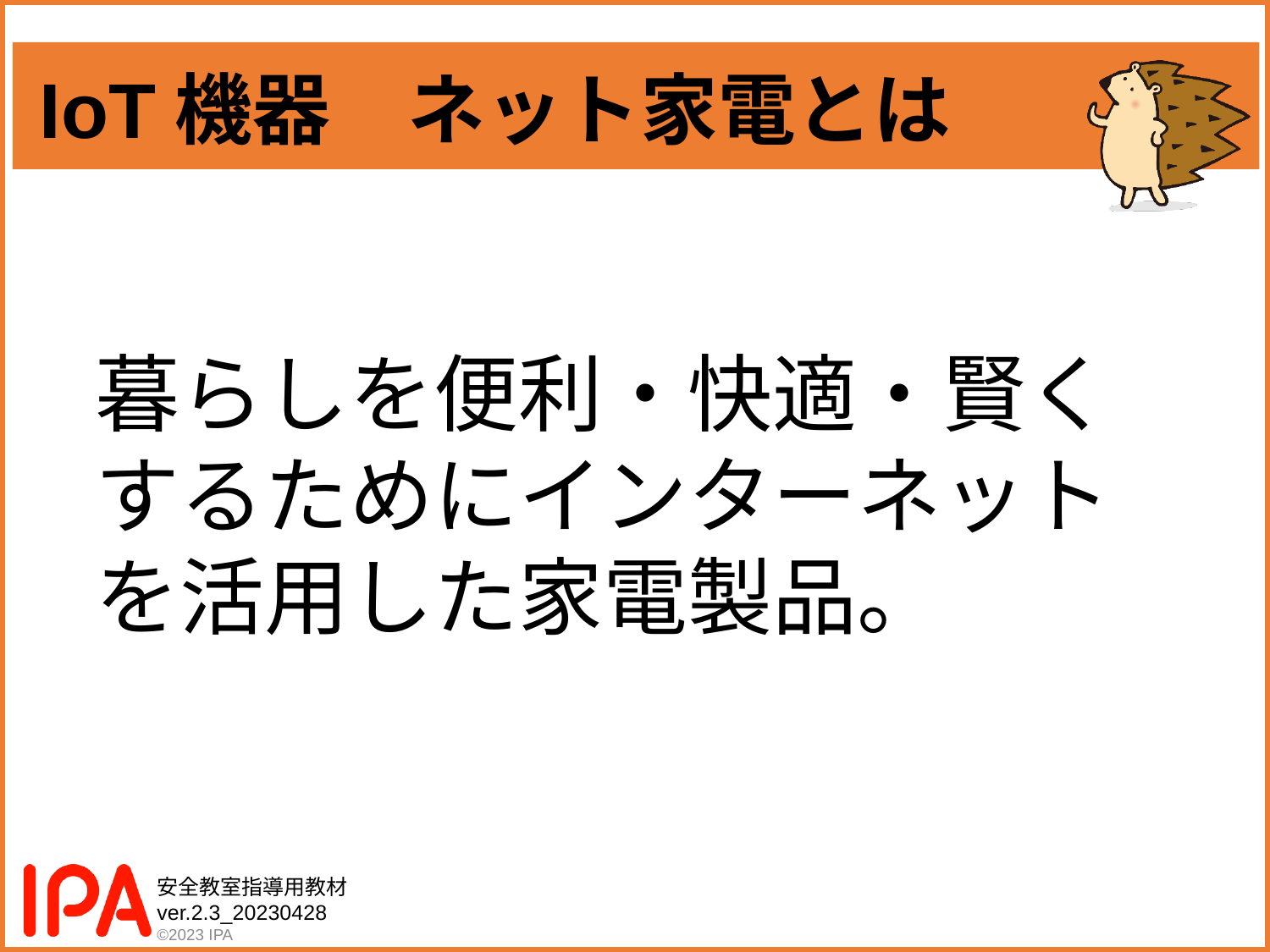

# IoT機器　ネット家電とは
暮らしを便利・快適・賢くするためにインターネットを活用した家電製品。